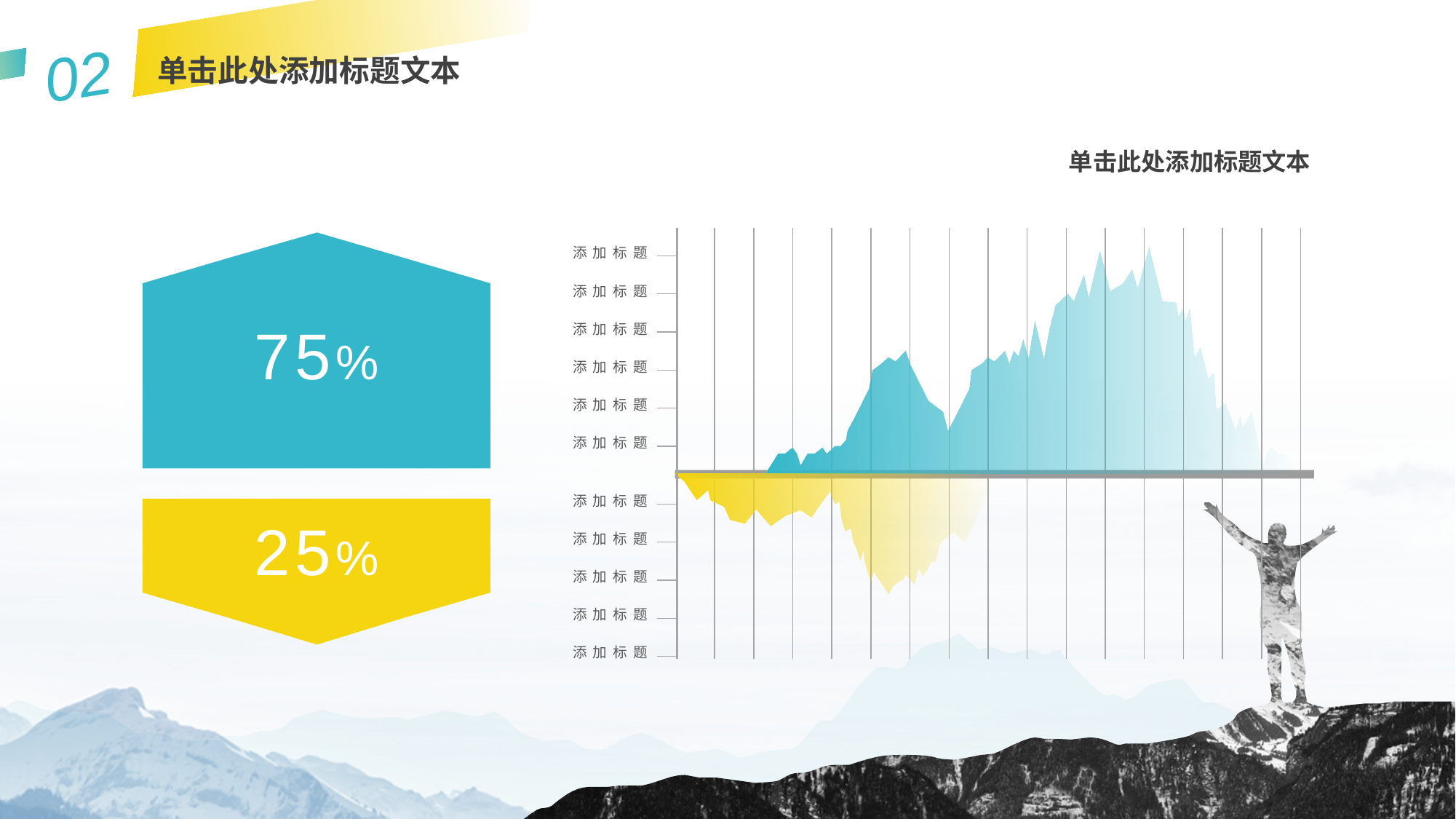

02
单击此处添加标题文本

单击此处添加标题文本
添加标题

添加标题
添加标题
添加标题
添加标题
添加标题

添加标题
添加标题
添加标题
添加标题
添加标题

75%

25%